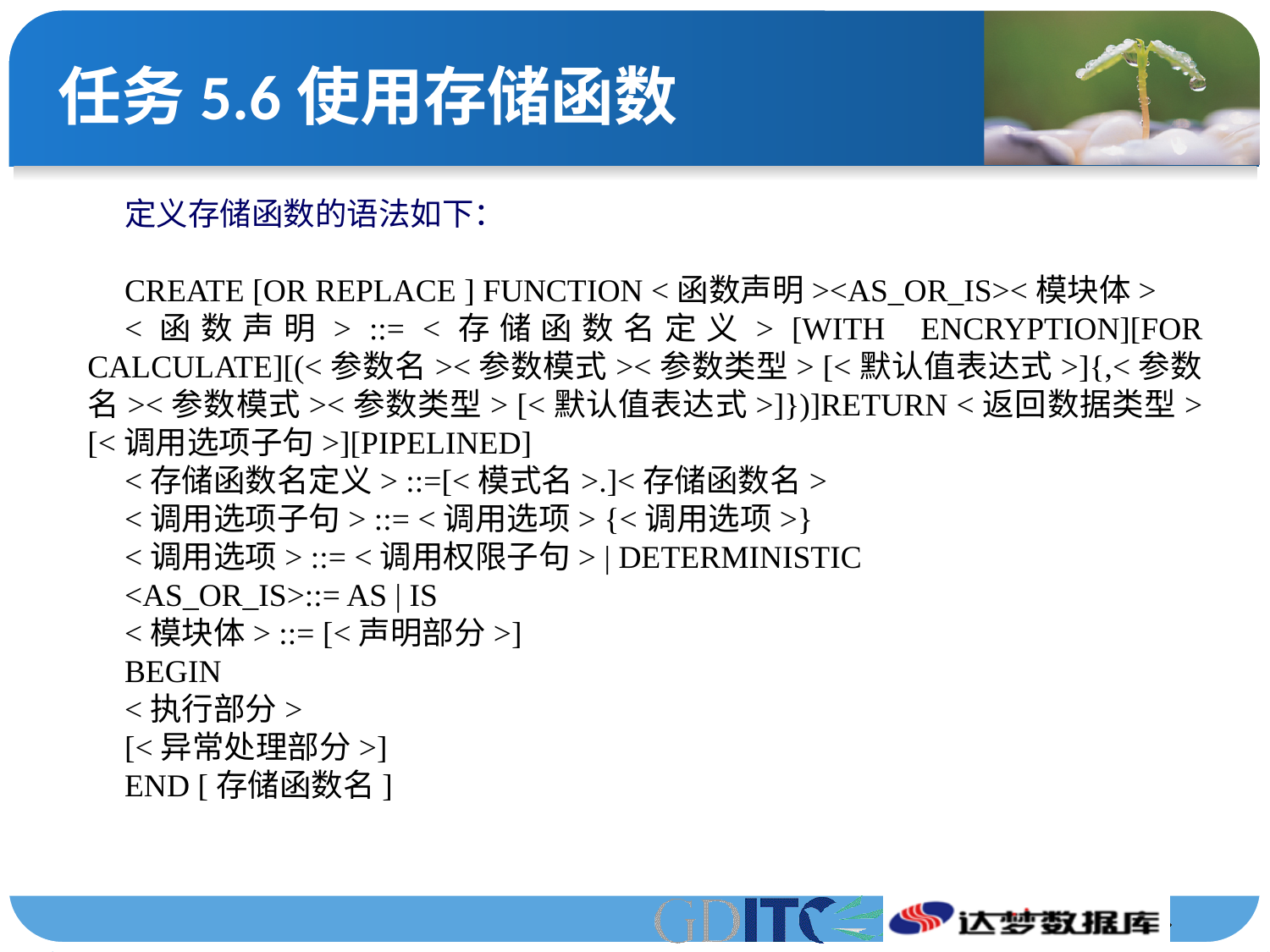

# 任务5.6使用存储函数
定义存储函数的语法如下：

CREATE [OR REPLACE ] FUNCTION <函数声明><AS_OR_IS><模块体>
<函数声明> ::= <存储函数名定义> [WITH  ENCRYPTION][FOR CALCULATE][(<参数名><参数模式><参数类型> [<默认值表达式>]{,<参数名><参数模式><参数类型> [<默认值表达式>]})]RETURN <返回数据类型> [<调用选项子句>][PIPELINED]
<存储函数名定义> ::=[<模式名>.]<存储函数名>
<调用选项子句> ::= <调用选项> {<调用选项>}
<调用选项> ::= <调用权限子句> | DETERMINISTIC
<AS_OR_IS>::= AS | IS
<模块体> ::= [<声明部分>]
BEGIN
<执行部分>
[<异常处理部分>]
END [存储函数名]